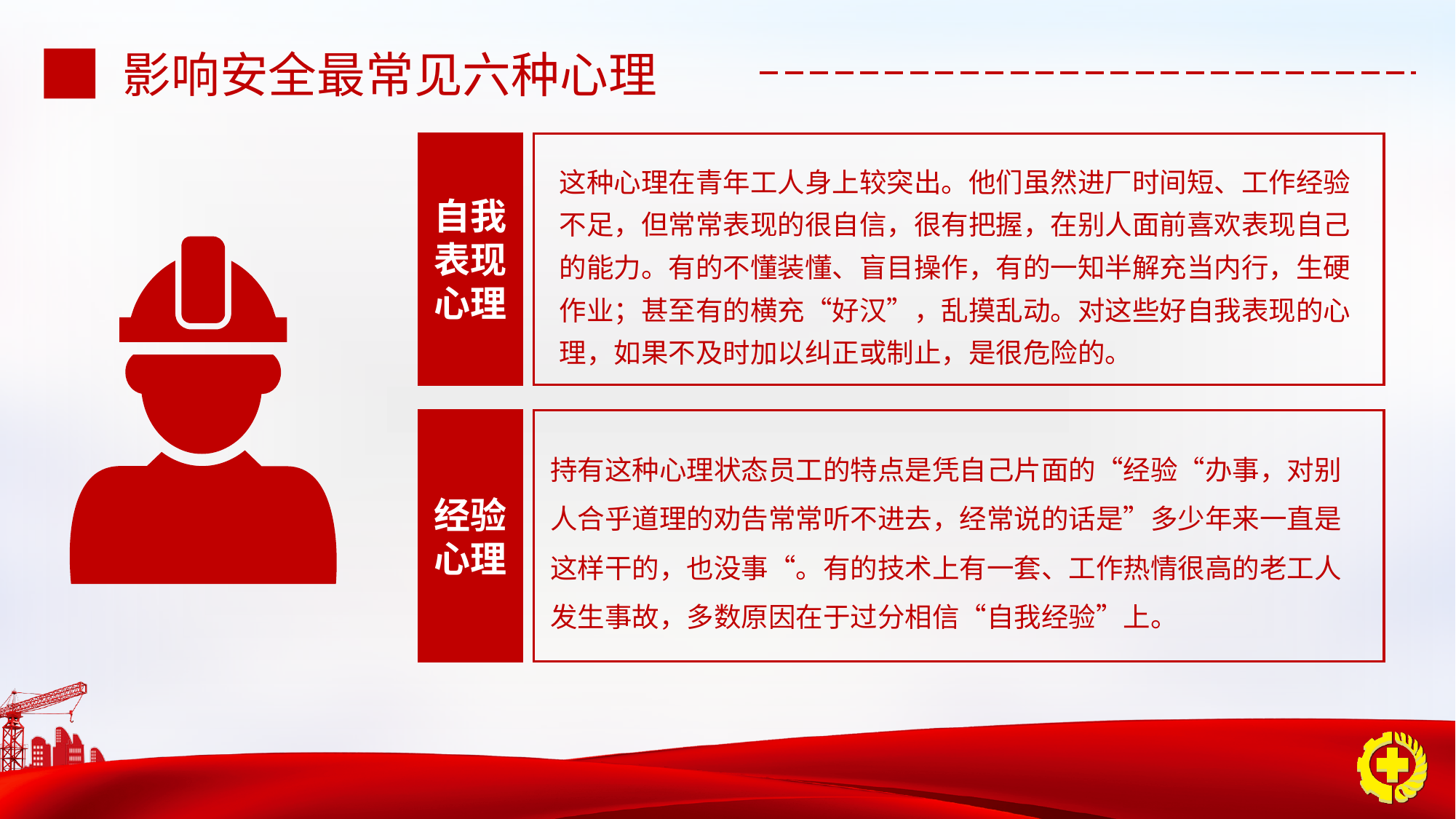

影响安全最常见六种心理

自我表现心理

这种心理在青年工人身上较突出。他们虽然进厂时间短、工作经验不足，但常常表现的很自信，很有把握，在别人面前喜欢表现自己的能力。有的不懂装懂、盲目操作，有的一知半解充当内行，生硬作业；甚至有的横充“好汉”，乱摸乱动。对这些好自我表现的心理，如果不及时加以纠正或制止，是很危险的。

经验心理

持有这种心理状态员工的特点是凭自己片面的“经验“办事，对别人合乎道理的劝告常常听不进去，经常说的话是”多少年来一直是这样干的，也没事“。有的技术上有一套、工作热情很高的老工人发生事故，多数原因在于过分相信“自我经验”上。